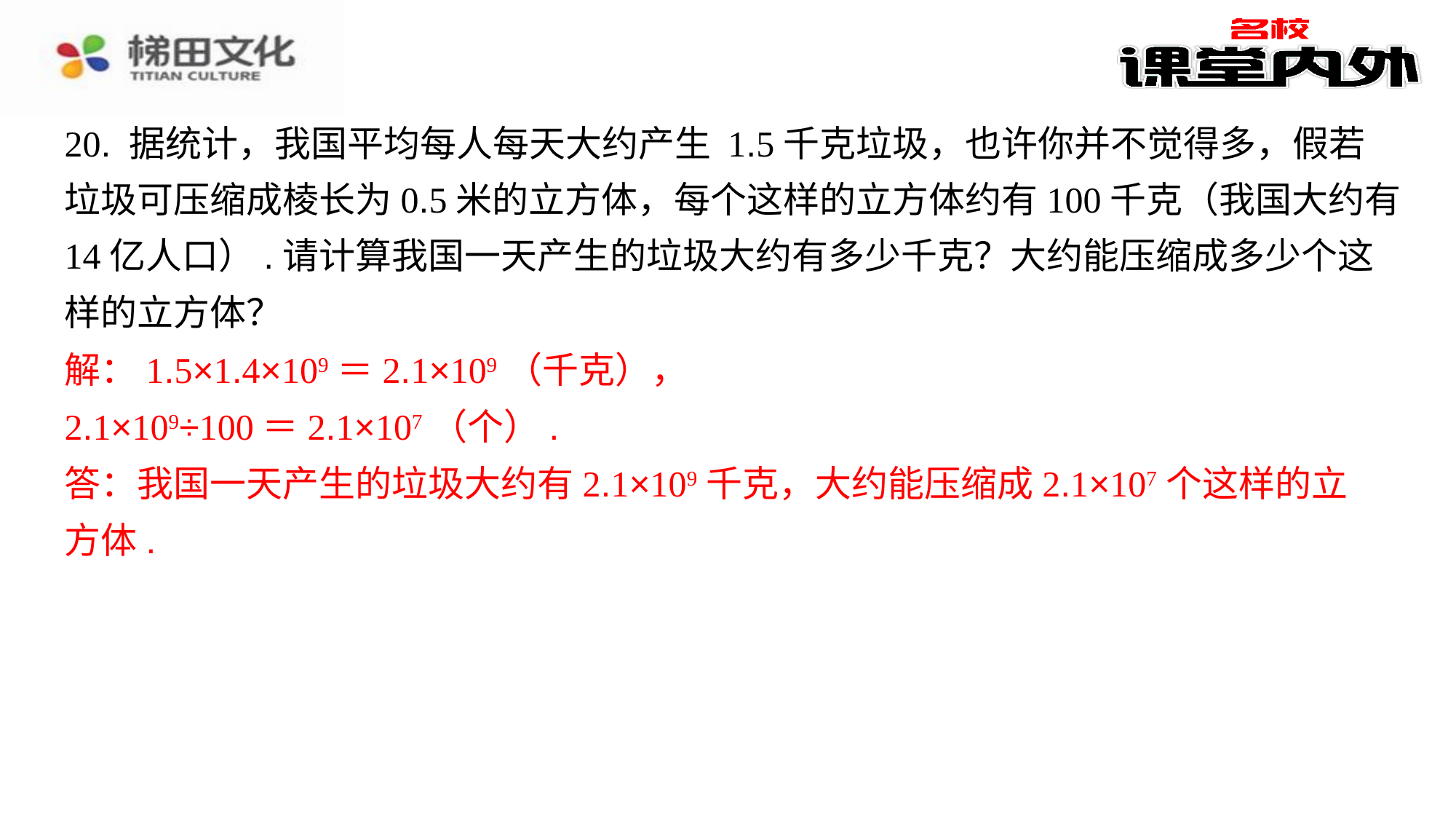

20. 据统计，我国平均每人每天大约产生 1.5千克垃圾，也许你并不觉得多，假若
垃圾可压缩成棱长为0.5米的立方体，每个这样的立方体约有100千克（我国大约有
14亿人口）.请计算我国一天产生的垃圾大约有多少千克？大约能压缩成多少个这
样的立方体？
解：1.5×1.4×109＝2.1×109（千克），
2.1×109÷100＝2.1×107（个）.
答：我国一天产生的垃圾大约有2.1×109千克，大约能压缩成2.1×107个这样的立
方体.
解：1.5×1.4×109＝2.1×109（千克），
2.1×109÷100＝2.1×107（个）.
答：我国一天产生的垃圾大约有2.1×109千克，大约能压缩成2.1×107个这样的立
方体.